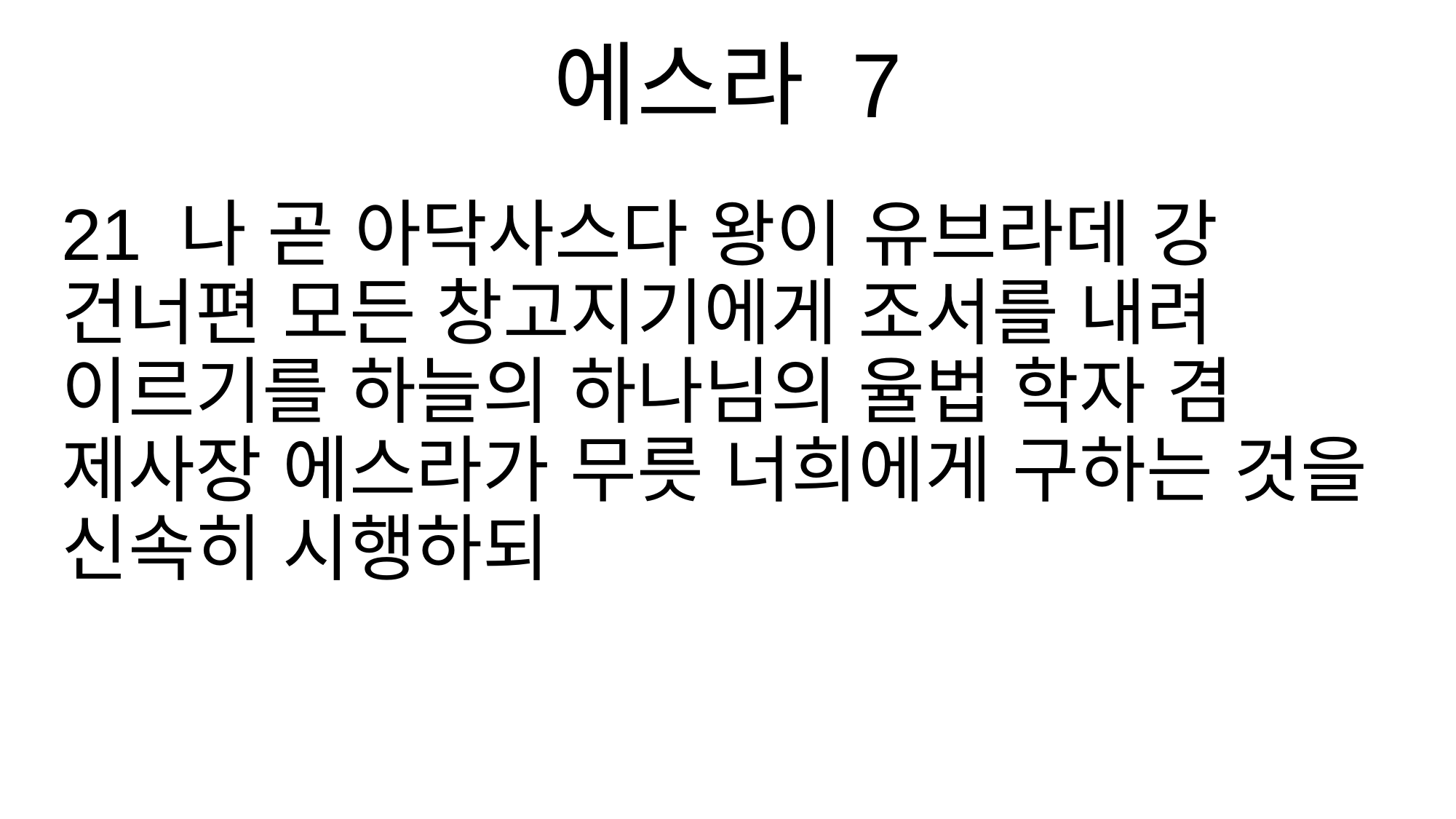

에스라 7
21 나 곧 아닥사스다 왕이 유브라데 강 건너편 모든 창고지기에게 조서를 내려 이르기를 하늘의 하나님의 율법 학자 겸 제사장 에스라가 무릇 너희에게 구하는 것을 신속히 시행하되